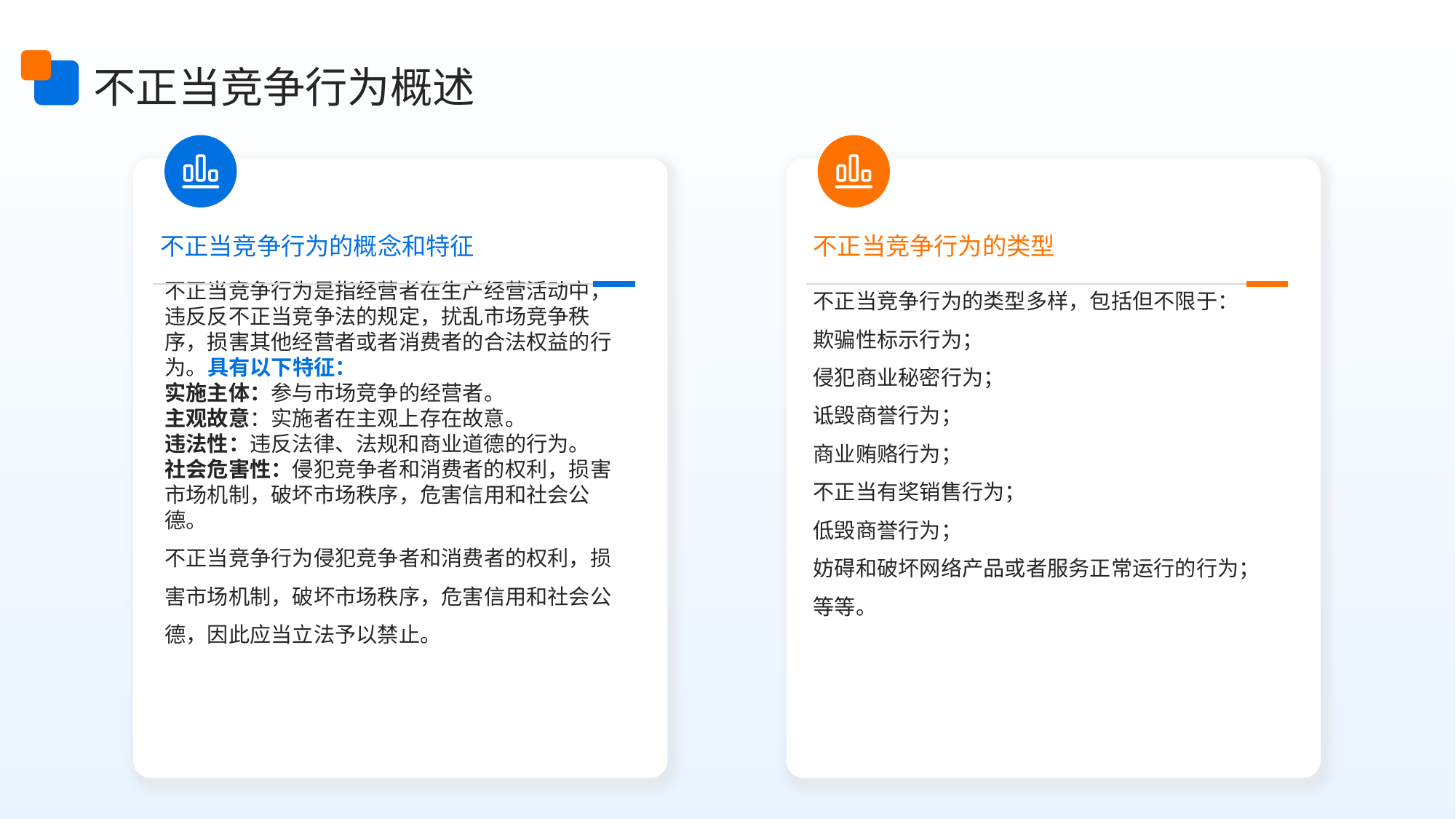

不正当竞争行为概述

不正当竞争行为的概念和特征
不正当竞争行为的类型
不正当竞争行为是指经营者在生产经营活动中，违反反不正当竞争法的规定，扰乱市场竞争秩序，损害其他经营者或者消费者的合法权益的行为。具有以下特征：
实施主体：参与市场竞争的经营者。
主观故意：实施者在主观上存在故意。
违法性：违反法律、法规和商业道德的行为。
社会危害性：侵犯竞争者和消费者的权利，损害市场机制，破坏市场秩序，危害信用和社会公德。
不正当竞争行为侵犯竞争者和消费者的权利，损害市场机制，破坏市场秩序，危害信用和社会公德，因此应当立法予以禁止。
不正当竞争行为的类型多样，包括但不限于：
欺骗性标示行为；
侵犯商业秘密行为；
诋毁商誉行为；
商业贿赂行为；
不正当有奖销售行为；
低毁商誉行为；
妨碍和破坏网络产品或者服务正常运行的行为；
等等。